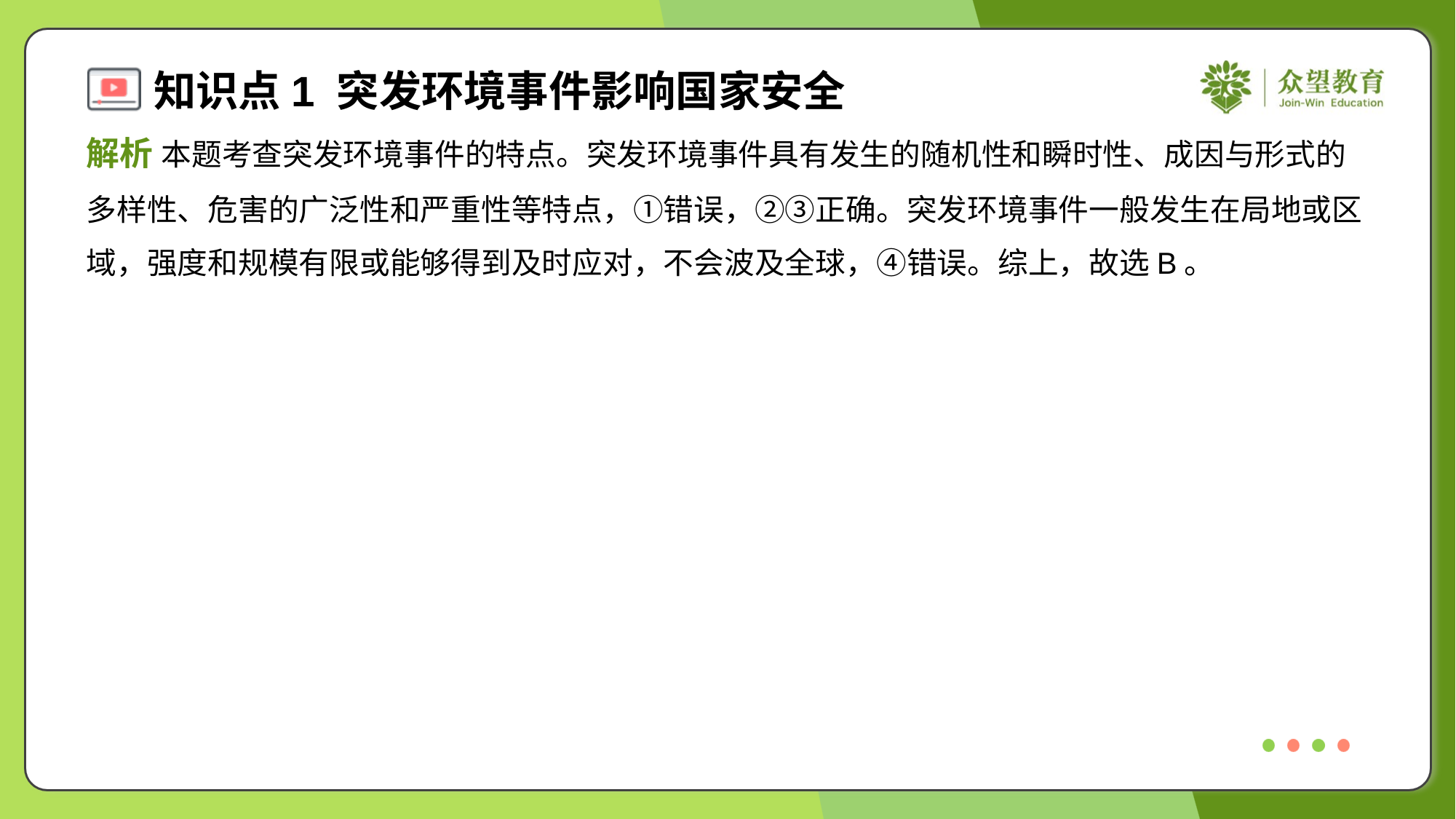

解析 本题考查突发环境事件的特点。突发环境事件具有发生的随机性和瞬时性、成因与形式的
多样性、危害的广泛性和严重性等特点，①错误，②③正确。突发环境事件一般发生在局地或区
域，强度和规模有限或能够得到及时应对，不会波及全球，④错误。综上，故选B。